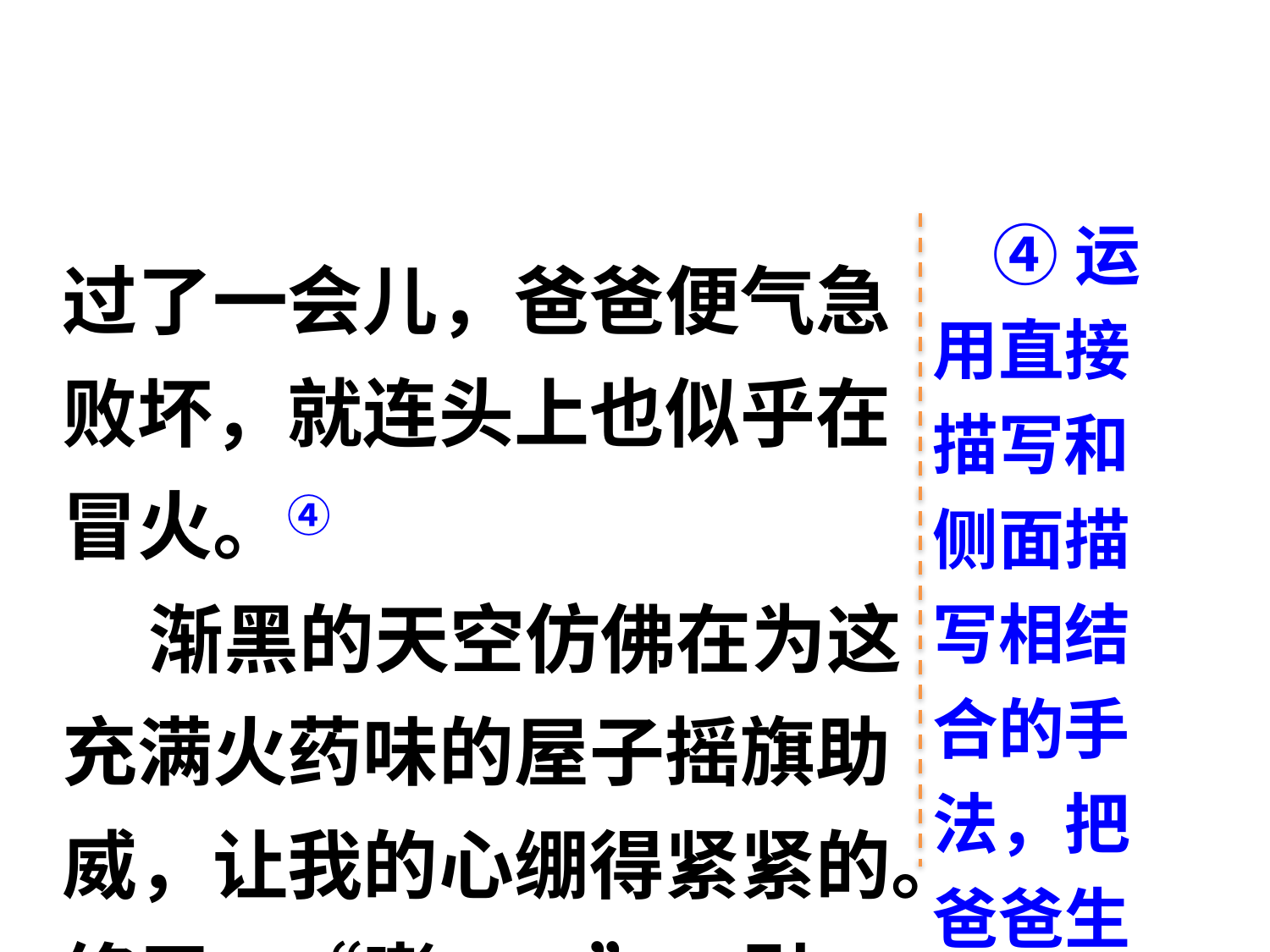

④运用直接描写和侧面描写相结合的手法，把爸爸生气的情景写得非常生动。
过了一会儿，爸爸便气急败坏，就连头上也似乎在冒火。④
    渐黑的天空仿佛在为这充满火药味的屋子摇旗助威，让我的心绷得紧紧的。终于，“嘭——”，引